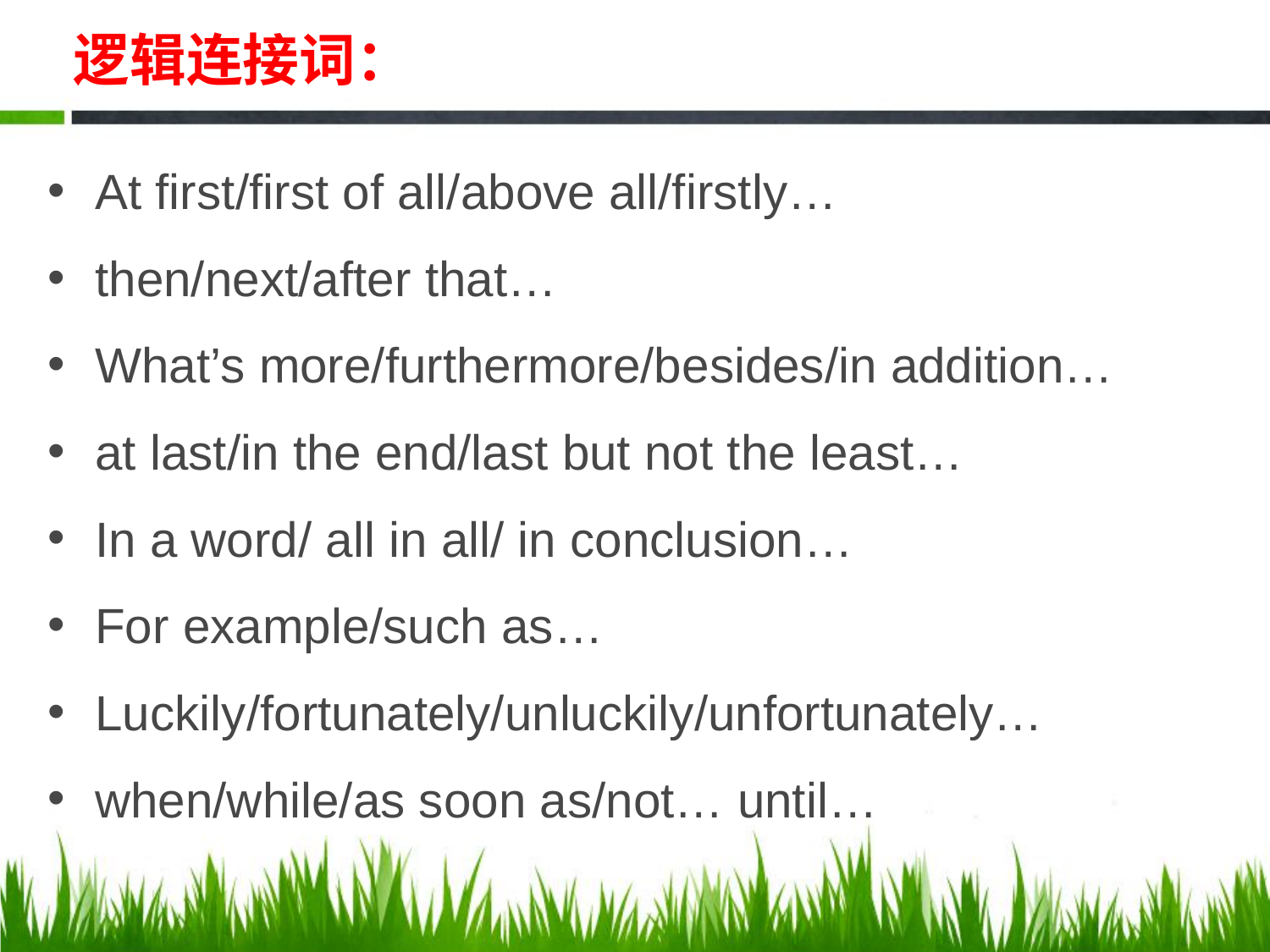

# 逻辑连接词：
At first/first of all/above all/firstly…
then/next/after that…
What’s more/furthermore/besides/in addition…
at last/in the end/last but not the least…
In a word/ all in all/ in conclusion…
For example/such as…
Luckily/fortunately/unluckily/unfortunately…
when/while/as soon as/not… until…